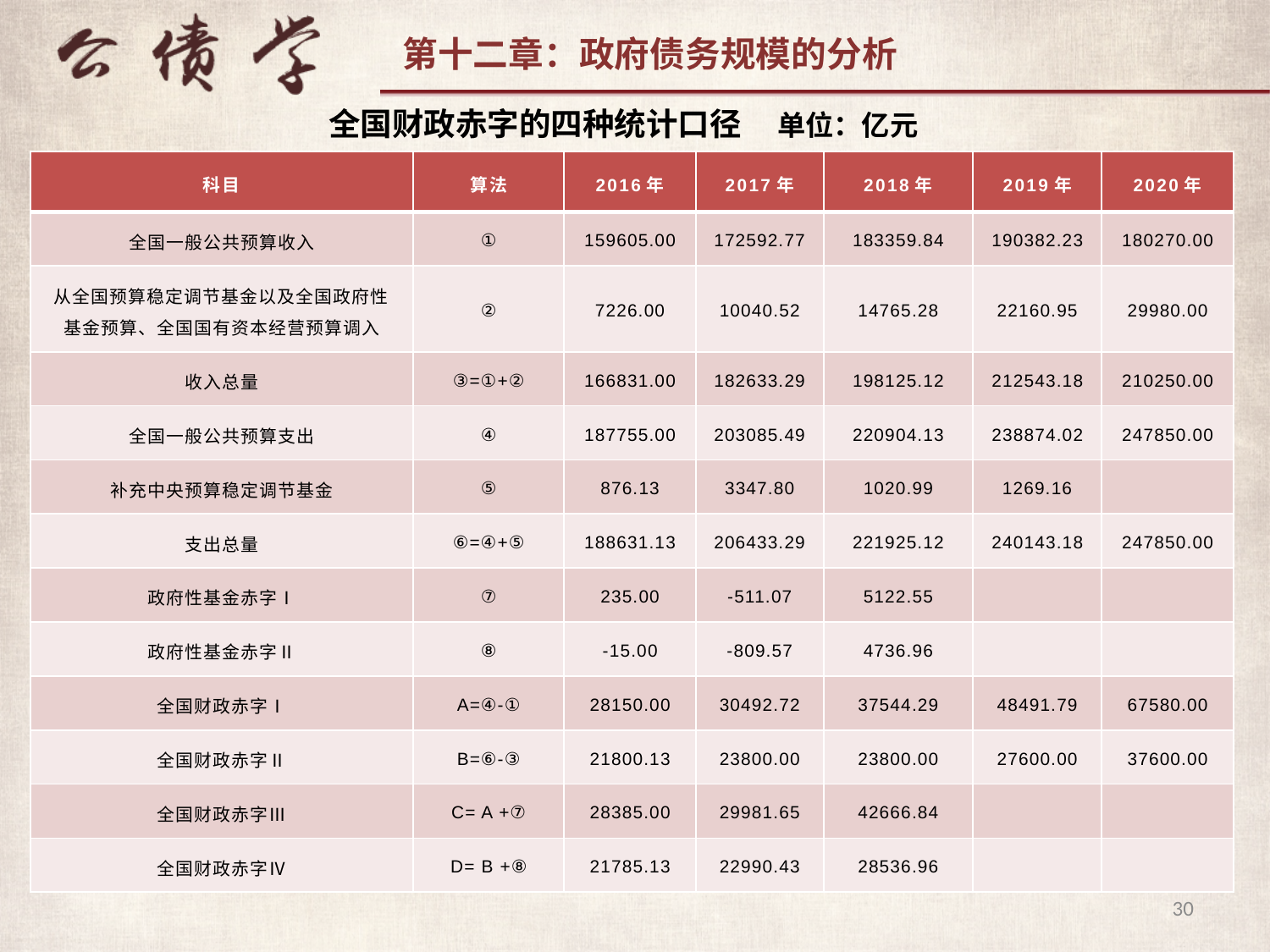

全国财政赤字的四种统计口径     单位：亿元
| 科目 | 算法 | 2016年 | 2017年 | 2018年 | 2019年 | 2020年 |
| --- | --- | --- | --- | --- | --- | --- |
| 全国一般公共预算收入 | ① | 159605.00 | 172592.77 | 183359.84 | 190382.23 | 180270.00 |
| 从全国预算稳定调节基金以及全国政府性基金预算、全国国有资本经营预算调入 | ② | 7226.00 | 10040.52 | 14765.28 | 22160.95 | 29980.00 |
| 收入总量 | ③=①+② | 166831.00 | 182633.29 | 198125.12 | 212543.18 | 210250.00 |
| 全国一般公共预算支出 | ④ | 187755.00 | 203085.49 | 220904.13 | 238874.02 | 247850.00 |
| 补充中央预算稳定调节基金 | ⑤ | 876.13 | 3347.80 | 1020.99 | 1269.16 |  |
| 支出总量 | ⑥=④+⑤ | 188631.13 | 206433.29 | 221925.12 | 240143.18 | 247850.00 |
| 政府性基金赤字Ⅰ | ⑦ | 235.00 | -511.07 | 5122.55 |  |  |
| 政府性基金赤字Ⅱ | ⑧ | -15.00 | -809.57 | 4736.96 |  |  |
| 全国财政赤字Ⅰ | A=④-① | 28150.00 | 30492.72 | 37544.29 | 48491.79 | 67580.00 |
| 全国财政赤字Ⅱ | B=⑥-③ | 21800.13 | 23800.00 | 23800.00 | 27600.00 | 37600.00 |
| 全国财政赤字Ⅲ | C= A +⑦ | 28385.00 | 29981.65 | 42666.84 |  |  |
| 全国财政赤字Ⅳ | D= B +⑧ | 21785.13 | 22990.43 | 28536.96 |  |  |
30